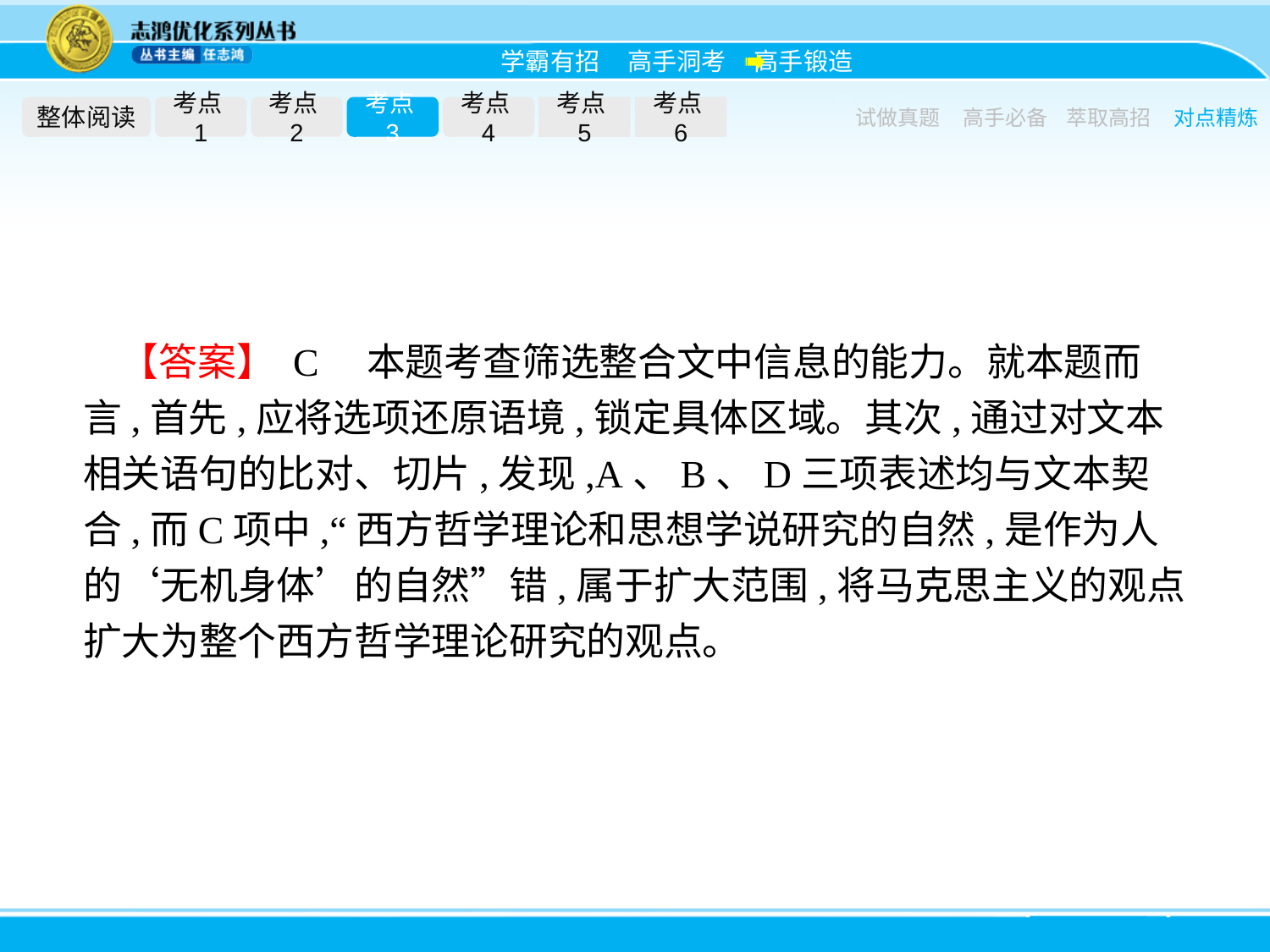

整体阅读
考点1
考点2
考点3
考点4
考点5
考点6
试做真题
高手必备
萃取高招
对点精炼
【答案】 C　本题考查筛选整合文中信息的能力。就本题而言,首先,应将选项还原语境,锁定具体区域。其次,通过对文本相关语句的比对、切片,发现,A、B、D三项表述均与文本契合,而C项中,“西方哲学理论和思想学说研究的自然,是作为人的‘无机身体’的自然”错,属于扩大范围,将马克思主义的观点扩大为整个西方哲学理论研究的观点。